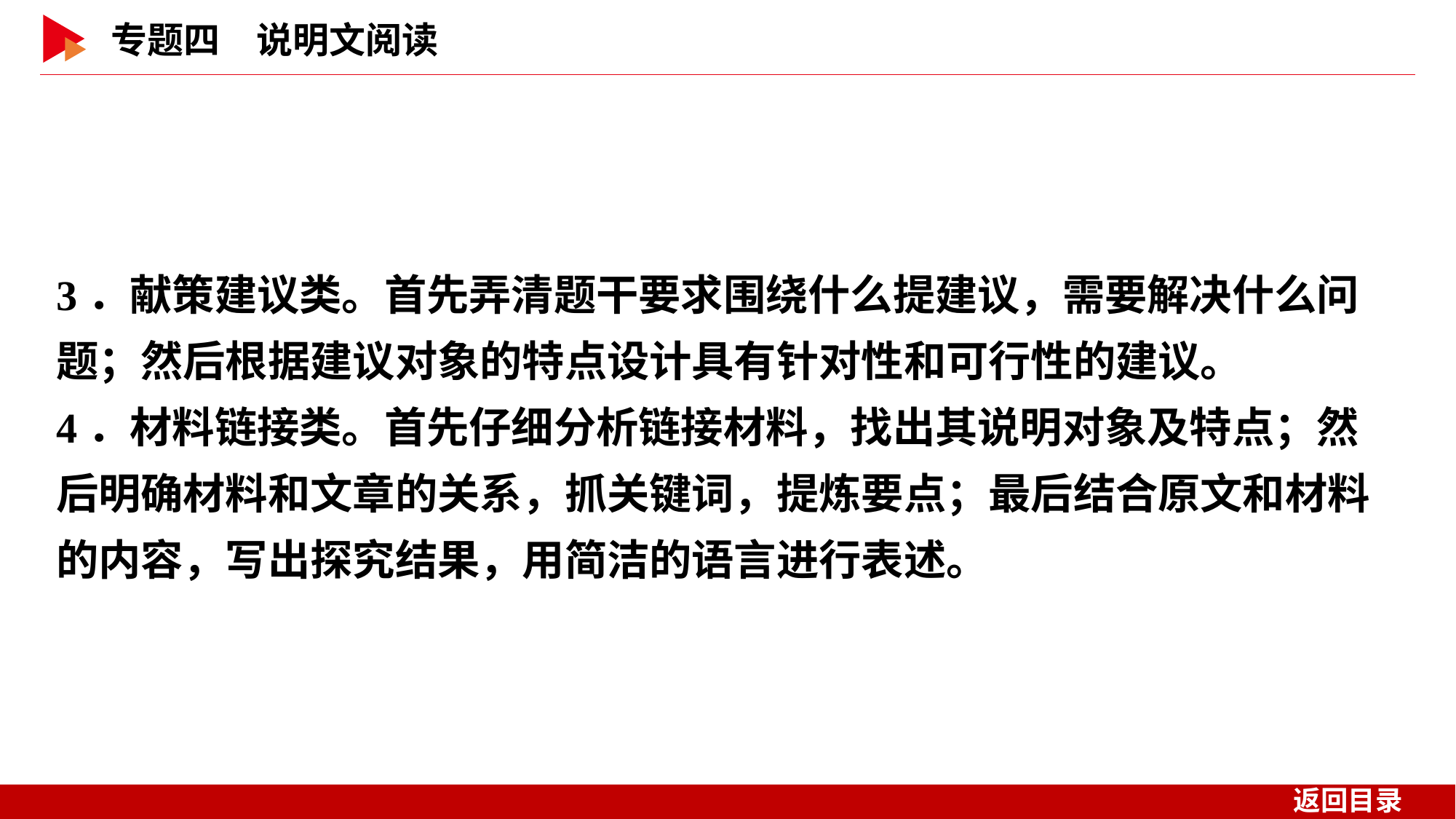

3．献策建议类。首先弄清题干要求围绕什么提建议，需要解决什么问题；然后根据建议对象的特点设计具有针对性和可行性的建议。
4．材料链接类。首先仔细分析链接材料，找出其说明对象及特点；然后明确材料和文章的关系，抓关键词，提炼要点；最后结合原文和材料的内容，写出探究结果，用简洁的语言进行表述。